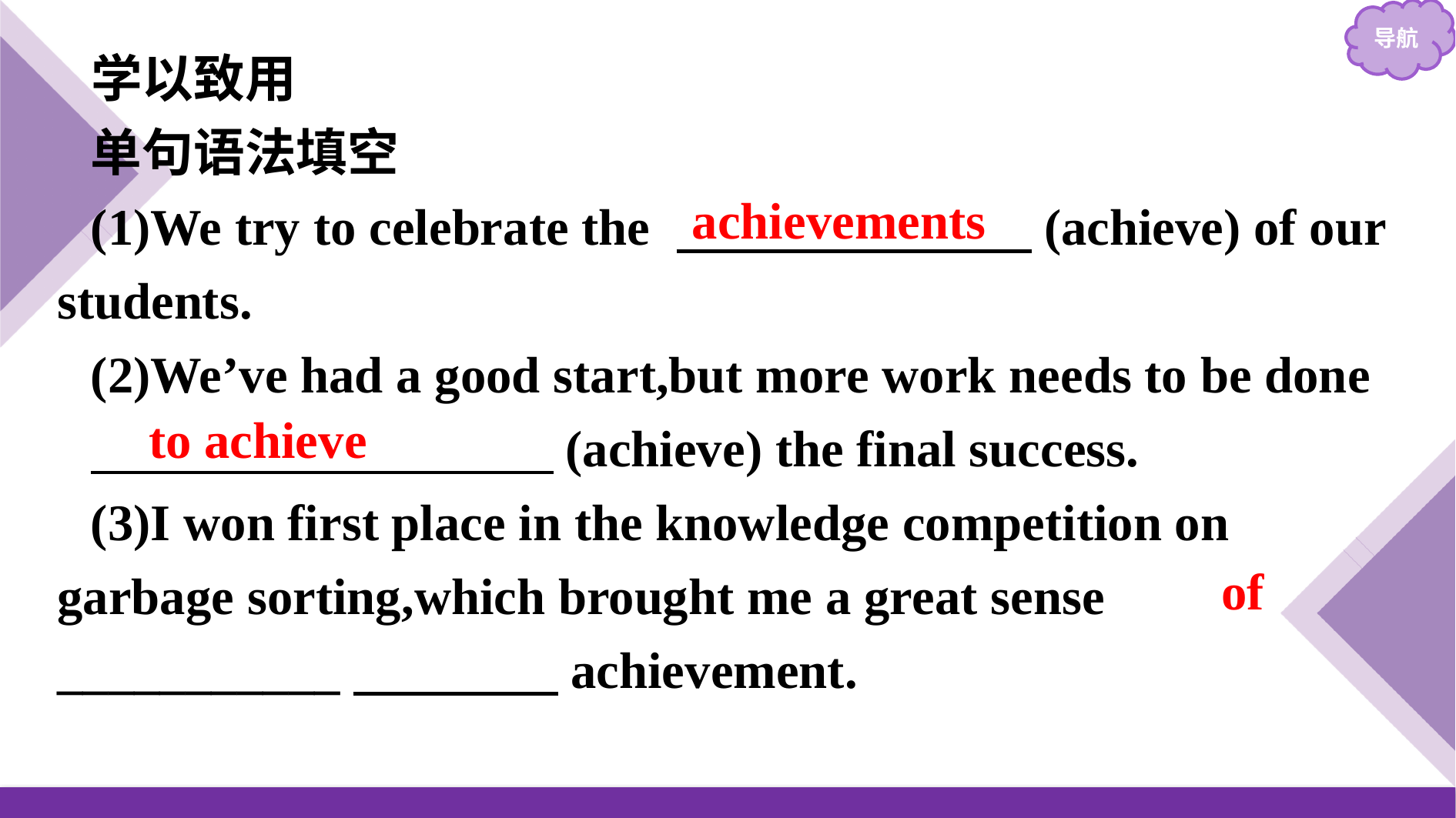

学以致用
单句语法填空
(1)We try to celebrate the 　　　　　　    (achieve) of our students.
(2)We’ve had a good start,but more work needs to be done
　　　　　　　　　(achieve) the final success.
(3)I won first place in the knowledge competition on garbage sorting,which brought me a great sense ___________　　　　achievement.
achievements
to achieve
of